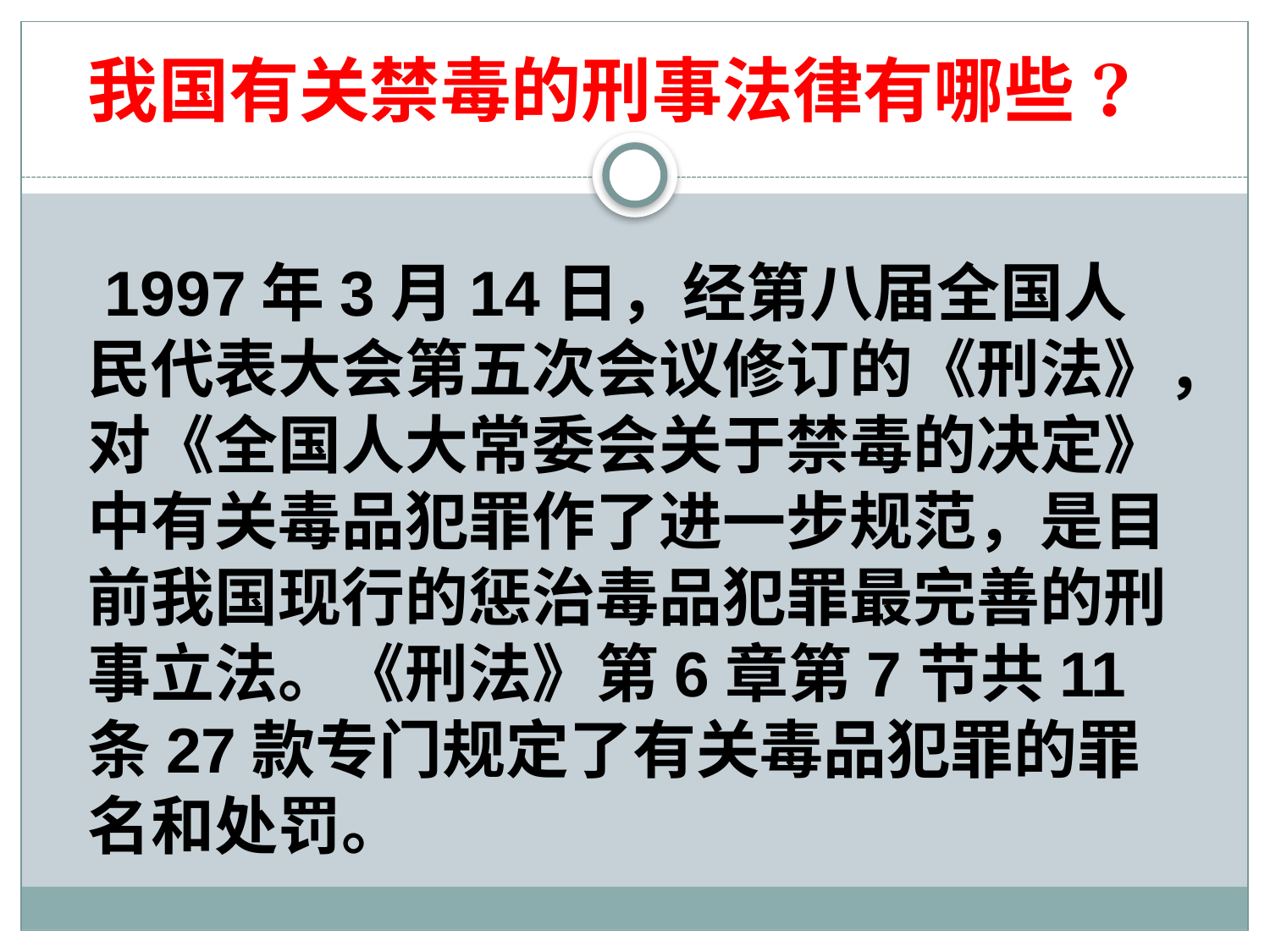

# 我国有关禁毒的刑事法律有哪些?
 1997年3月14日，经第八届全国人民代表大会第五次会议修订的《刑法》，对《全国人大常委会关于禁毒的决定》中有关毒品犯罪作了进一步规范，是目前我国现行的惩治毒品犯罪最完善的刑事立法。《刑法》第6章第7节共11条27款专门规定了有关毒品犯罪的罪名和处罚。